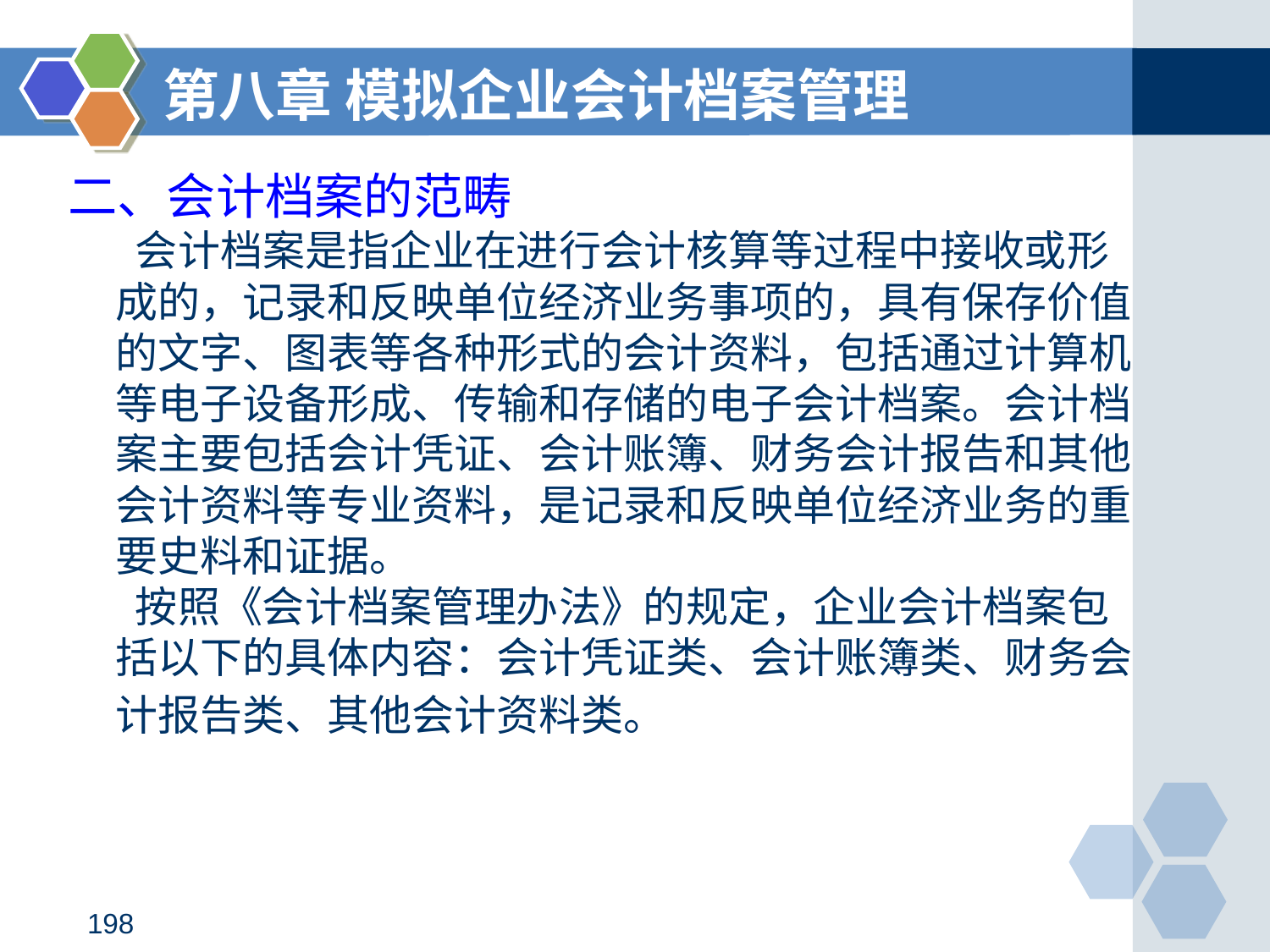

第八章 模拟企业会计档案管理
二、会计档案的范畴
      会计档案是指企业在进行会计核算等过程中接收或形成的，记录和反映单位经济业务事项的，具有保存价值的文字、图表等各种形式的会计资料，包括通过计算机等电子设备形成、传输和存储的电子会计档案。会计档案主要包括会计凭证、会计账簿、财务会计报告和其他会计资料等专业资料，是记录和反映单位经济业务的重要史料和证据。
      按照《会计档案管理办法》的规定，企业会计档案包括以下的具体内容：会计凭证类、会计账簿类、财务会计报告类、其他会计资料类。
# 198